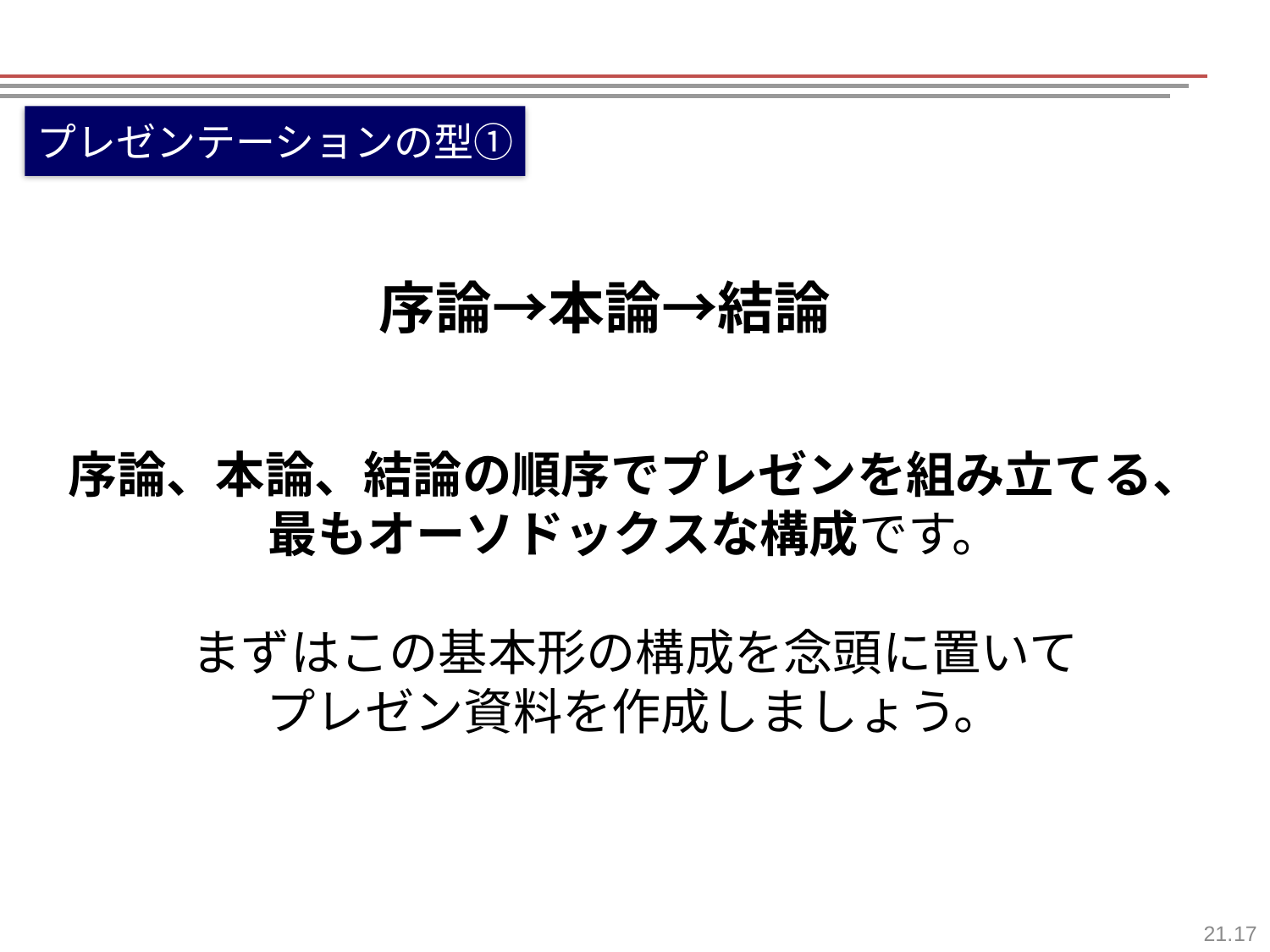

プレゼンテーションの型①
序論→本論→結論
序論、本論、結論の順序でプレゼンを組み立てる、
最もオーソドックスな構成です。

まずはこの基本形の構成を念頭に置いて
プレゼン資料を作成しましょう。
17